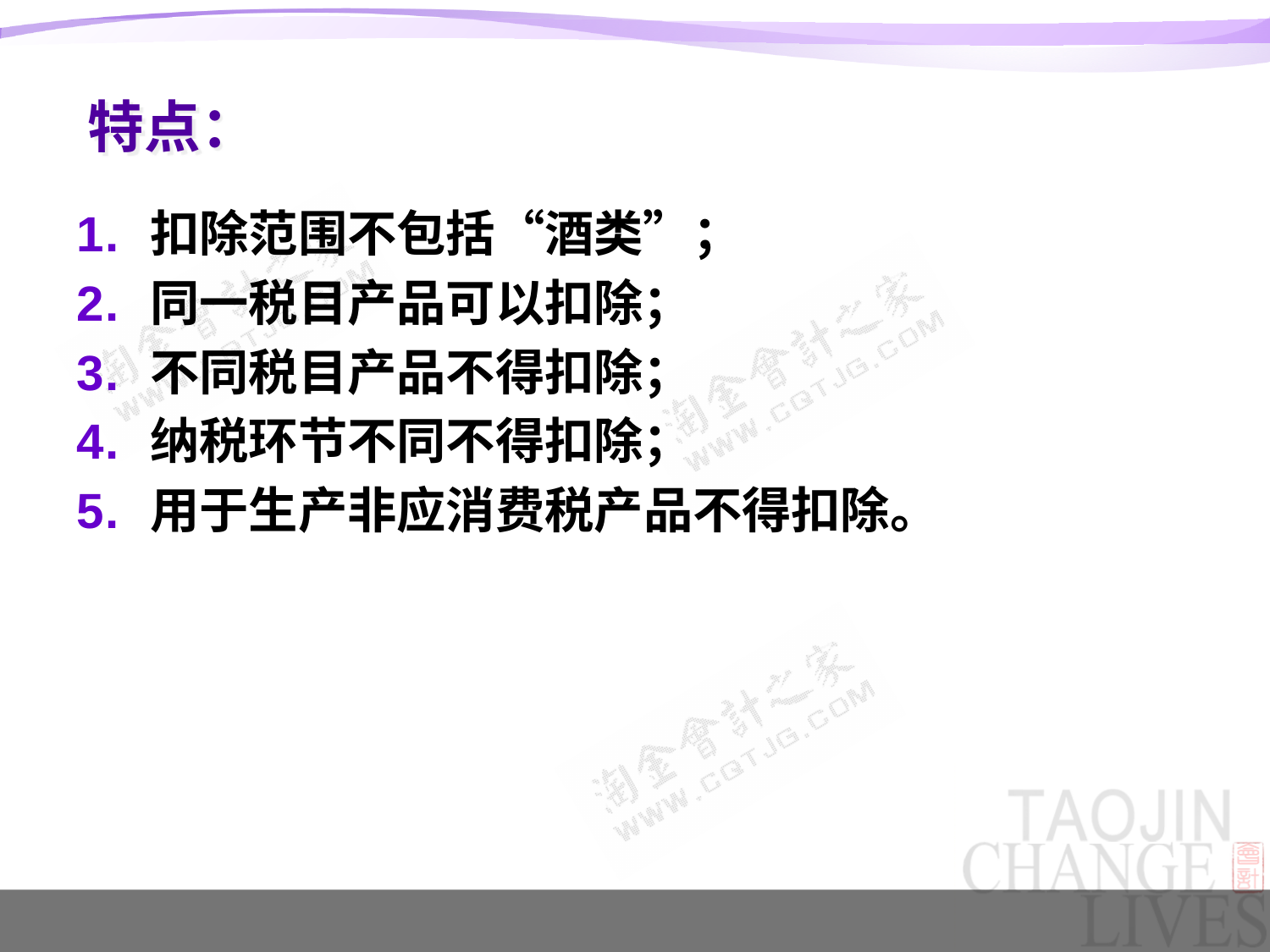

# 特点：
扣除范围不包括“酒类”；
同一税目产品可以扣除；
不同税目产品不得扣除；
纳税环节不同不得扣除；
用于生产非应消费税产品不得扣除。